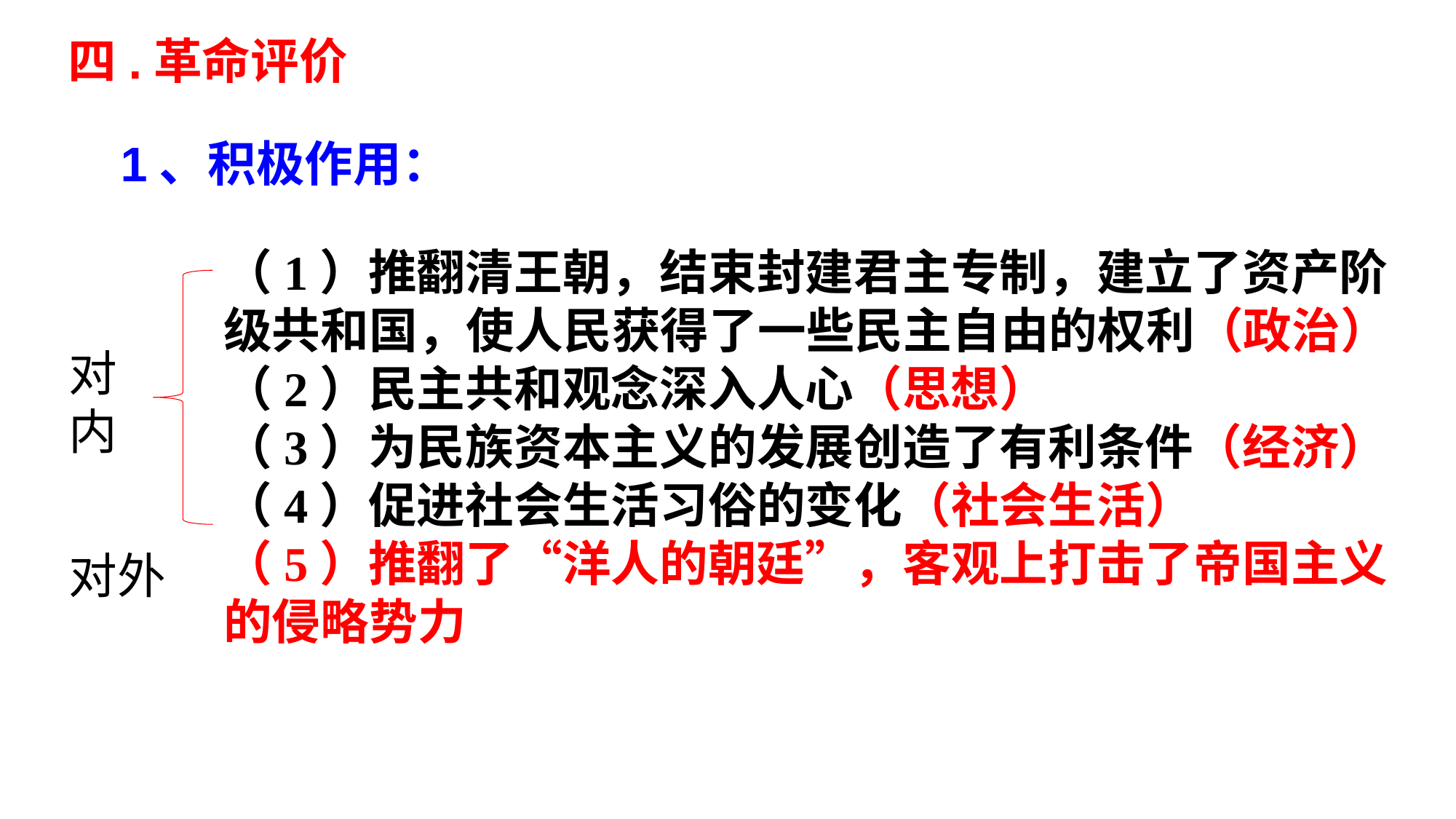

四.革命评价
1、积极作用：
（1）推翻清王朝，结束封建君主专制，建立了资产阶级共和国，使人民获得了一些民主自由的权利（政治）
（2）民主共和观念深入人心（思想）
（3）为民族资本主义的发展创造了有利条件（经济）
（4）促进社会生活习俗的变化（社会生活）
（5）推翻了“洋人的朝廷”，客观上打击了帝国主义的侵略势力

对内
对外